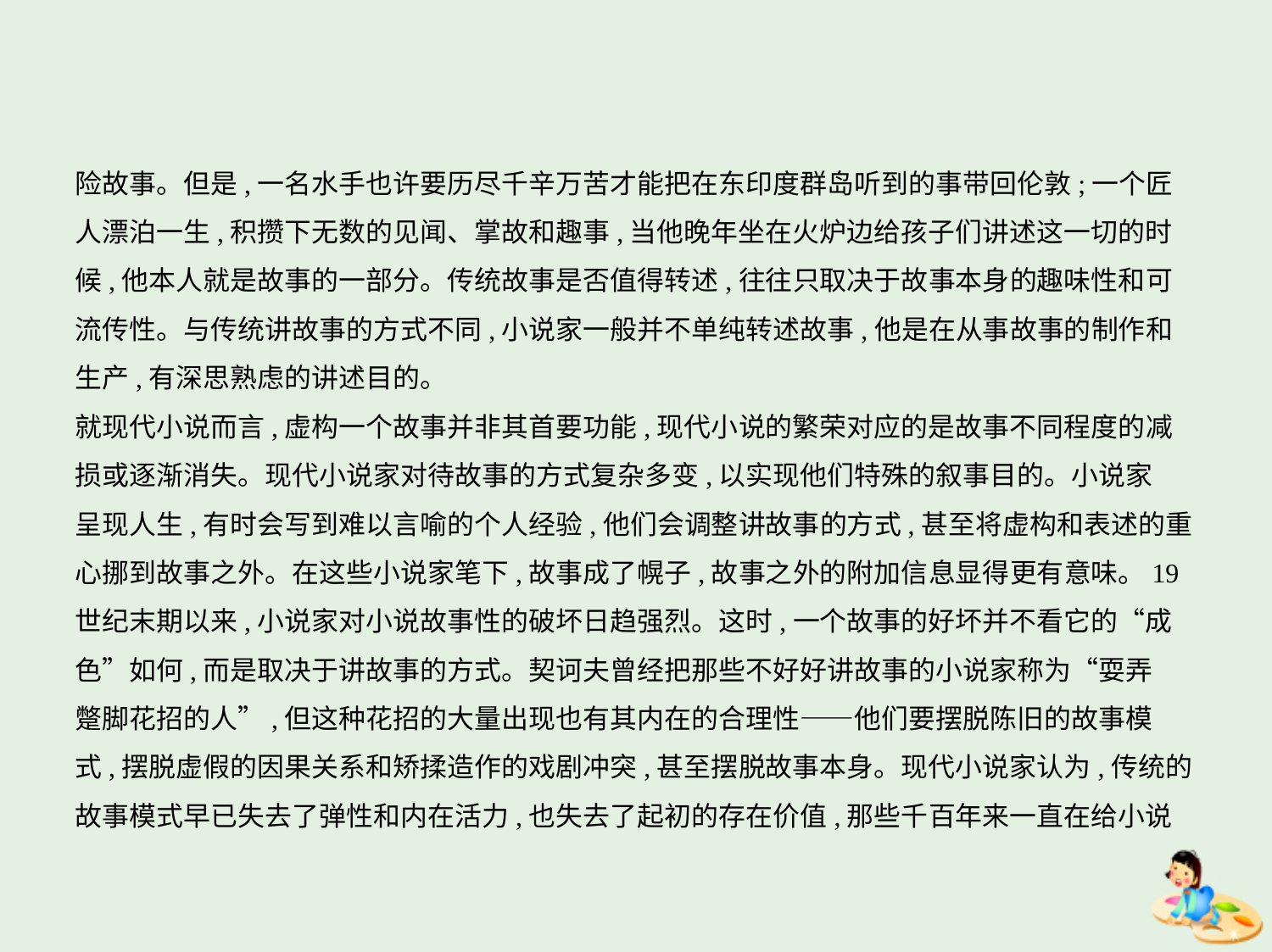

险故事。但是,一名水手也许要历尽千辛万苦才能把在东印度群岛听到的事带回伦敦;一个匠
人漂泊一生,积攒下无数的见闻、掌故和趣事,当他晚年坐在火炉边给孩子们讲述这一切的时
候,他本人就是故事的一部分。传统故事是否值得转述,往往只取决于故事本身的趣味性和可
流传性。与传统讲故事的方式不同,小说家一般并不单纯转述故事,他是在从事故事的制作和
生产,有深思熟虑的讲述目的。
就现代小说而言,虚构一个故事并非其首要功能,现代小说的繁荣对应的是故事不同程度的减
损或逐渐消失。现代小说家对待故事的方式复杂多变,以实现他们特殊的叙事目的。小说家
呈现人生,有时会写到难以言喻的个人经验,他们会调整讲故事的方式,甚至将虚构和表述的重
心挪到故事之外。在这些小说家笔下,故事成了幌子,故事之外的附加信息显得更有意味。19
世纪末期以来,小说家对小说故事性的破坏日趋强烈。这时,一个故事的好坏并不看它的“成
色”如何,而是取决于讲故事的方式。契诃夫曾经把那些不好好讲故事的小说家称为“耍弄
蹩脚花招的人”,但这种花招的大量出现也有其内在的合理性——他们要摆脱陈旧的故事模
式,摆脱虚假的因果关系和矫揉造作的戏剧冲突,甚至摆脱故事本身。现代小说家认为,传统的
故事模式早已失去了弹性和内在活力,也失去了起初的存在价值,那些千百年来一直在给小说